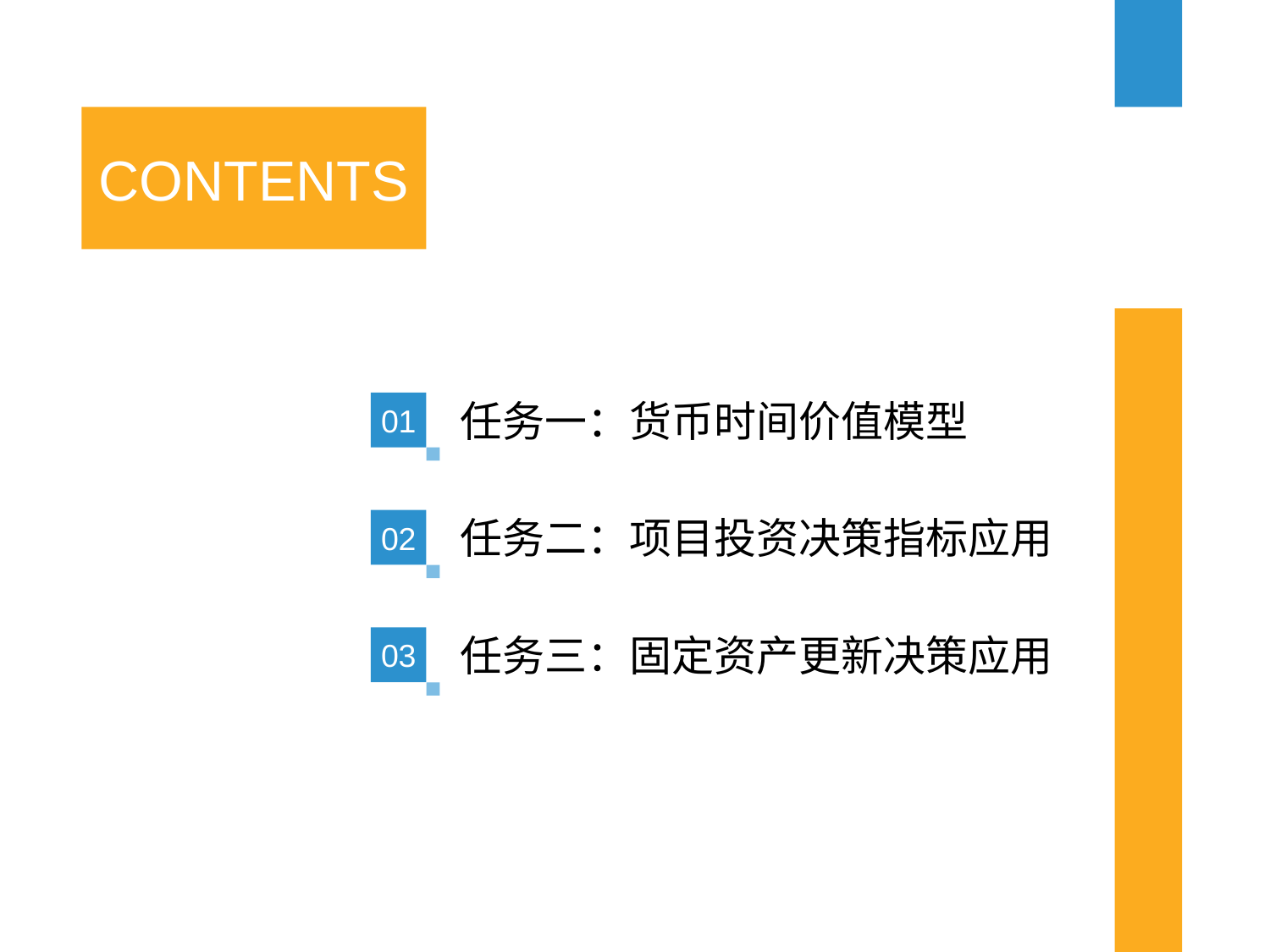

CONTENTS

任务一：货币时间价值模型
01

任务二：项目投资决策指标应用
02

任务三：固定资产更新决策应用
03